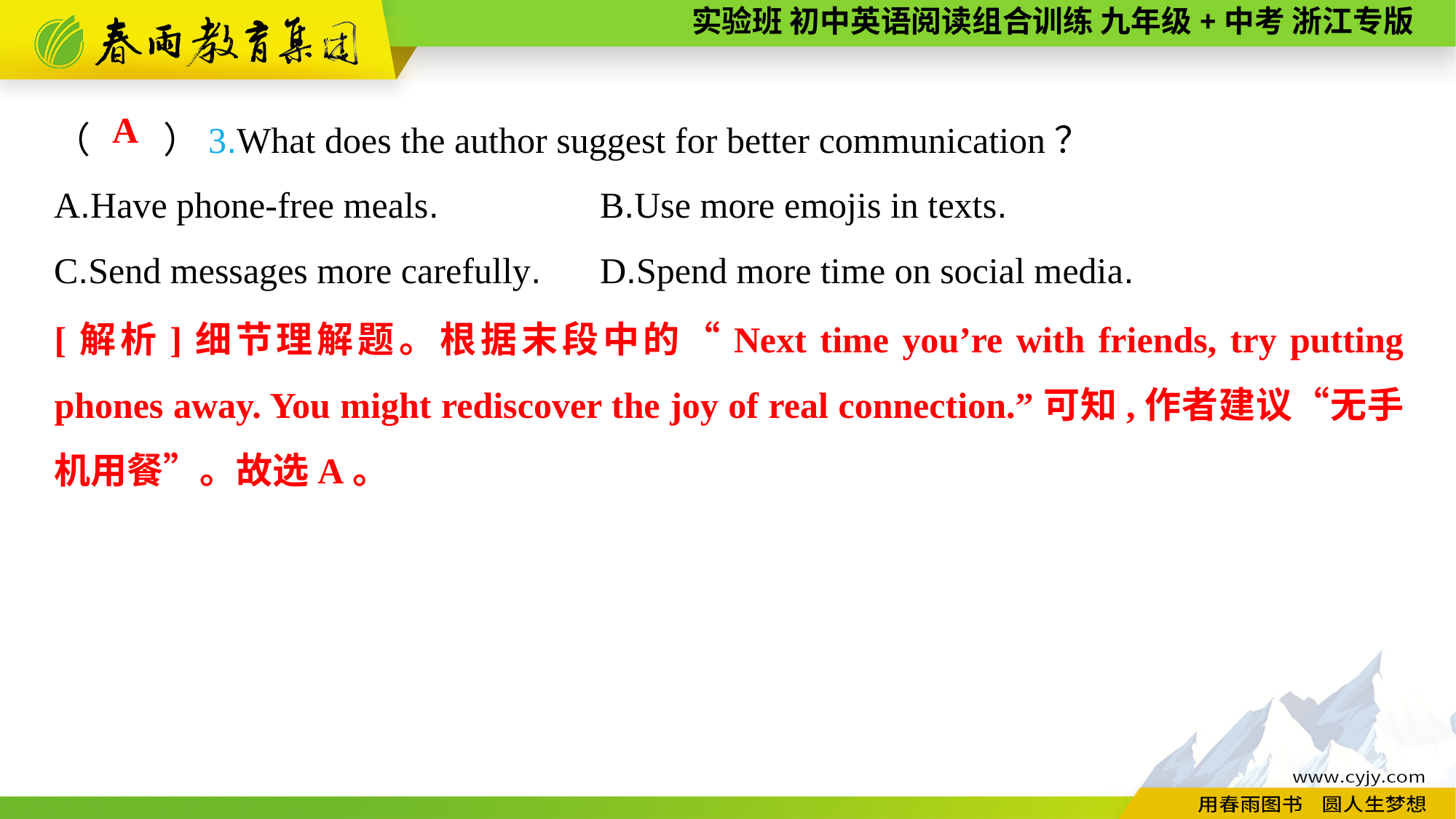

（　　）3.What does the author suggest for better communication？
A.Have phone-free meals.		B.Use more emojis in texts.
C.Send messages more carefully.	D.Spend more time on social media.
A
[解析]细节理解题。根据末段中的“Next time you’re with friends, try putting phones away. You might rediscover the joy of real connection.”可知,作者建议“无手机用餐”。故选A。